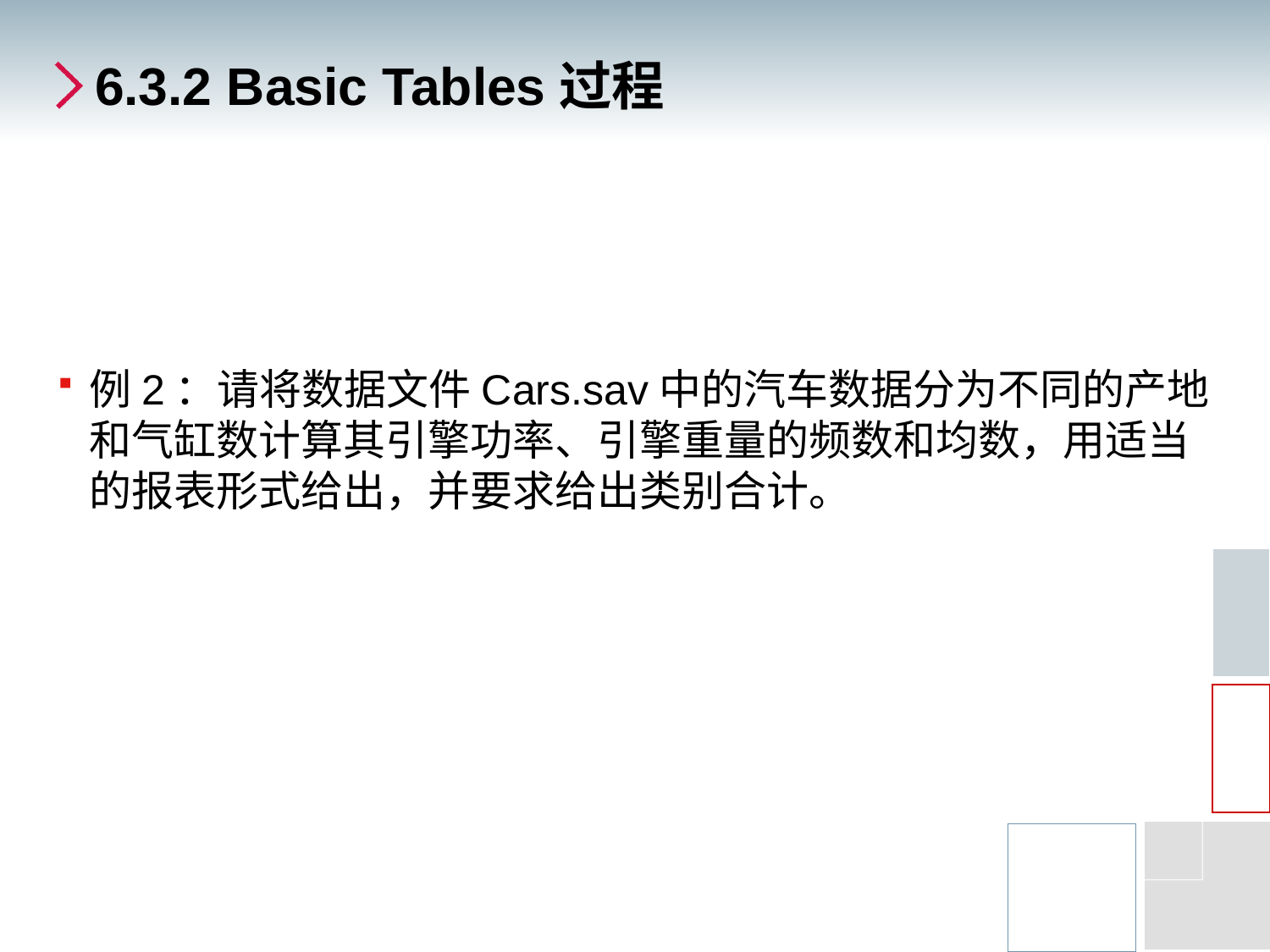

# 6.3.2 Basic Tables过程
例2：请将数据文件Cars.sav中的汽车数据分为不同的产地和气缸数计算其引擎功率、引擎重量的频数和均数，用适当的报表形式给出，并要求给出类别合计。